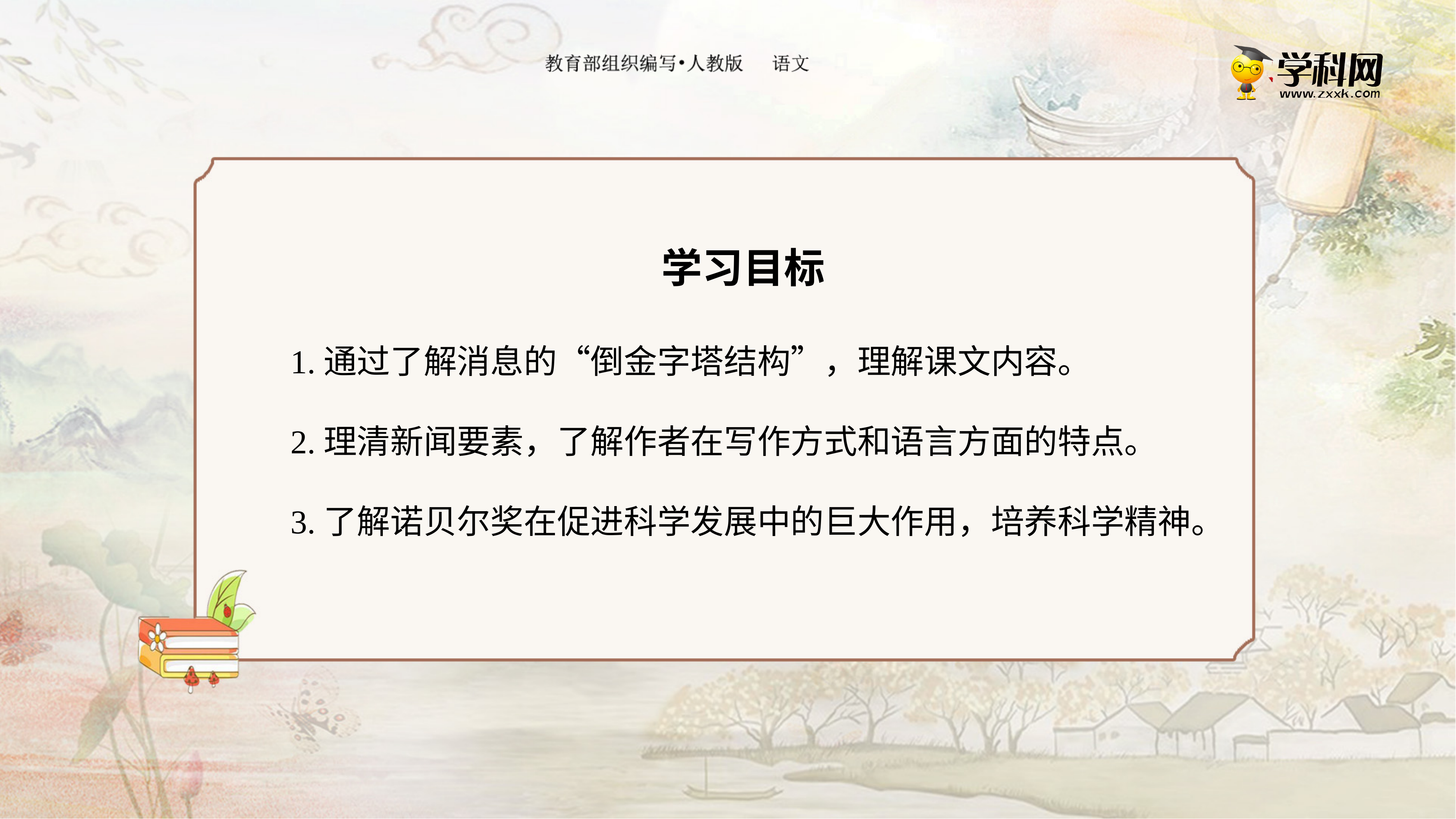

学习目标
1.通过了解消息的“倒金字塔结构”，理解课文内容。
2.理清新闻要素，了解作者在写作方式和语言方面的特点。
3.了解诺贝尔奖在促进科学发展中的巨大作用，培养科学精神。